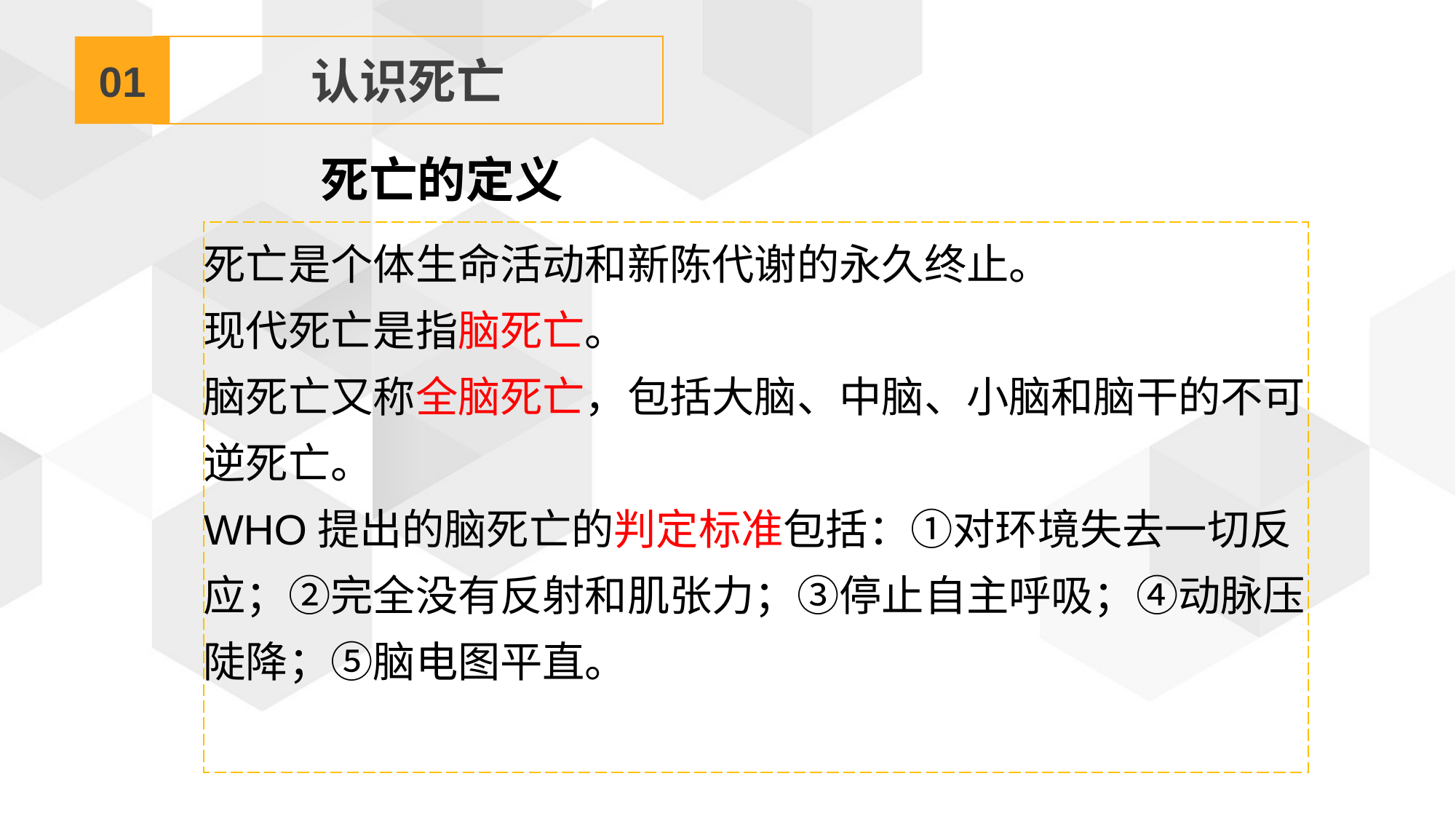

01
认识死亡
死亡的定义
死亡是个体生命活动和新陈代谢的永久终止。
现代死亡是指脑死亡。
脑死亡又称全脑死亡，包括大脑、中脑、小脑和脑干的不可逆死亡。
WHO提出的脑死亡的判定标准包括：①对环境失去一切反应；②完全没有反射和肌张力；③停止自主呼吸；④动脉压陡降；⑤脑电图平直。